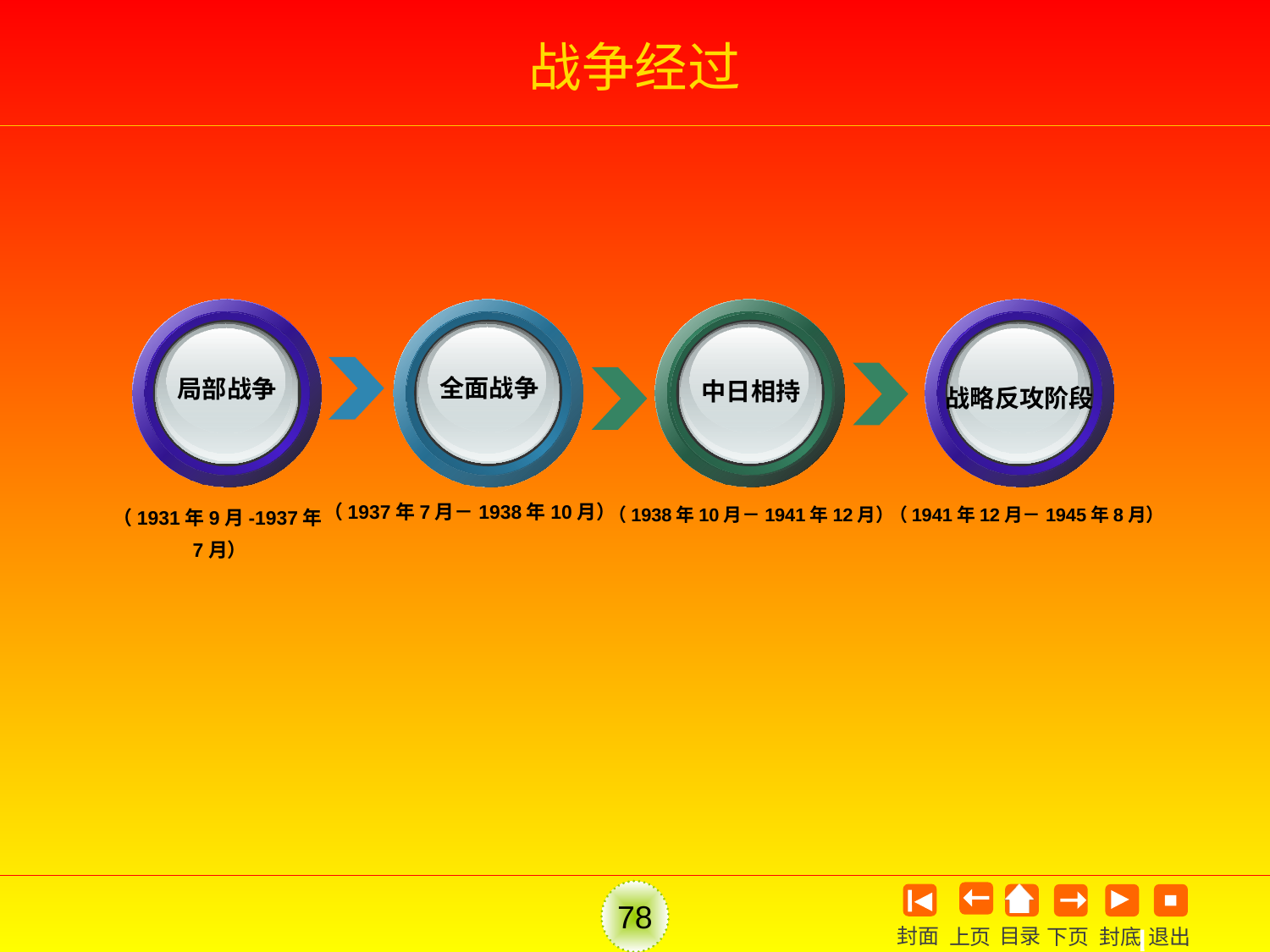

# 战争经过

局部战争

全面战争

中日相持

战略反攻阶段

（1931年9月-1937年7月）
（1937年7月－1938年10月）
（1938年10月－1941年12月）
（1941年12月－1945年8月）
78